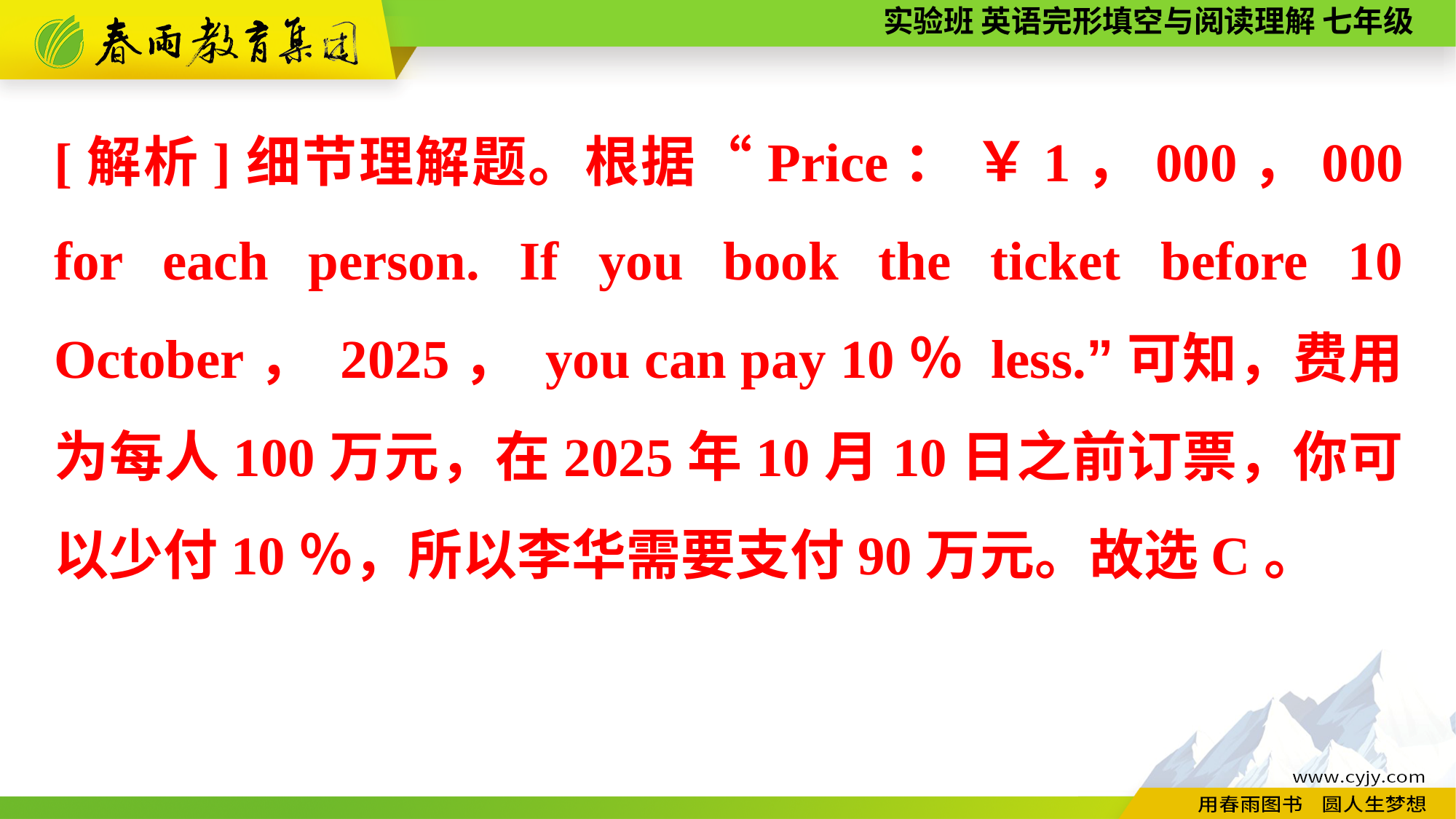

[解析]细节理解题。根据“Price： ￥1，000，000 for each person. If you book the ticket before 10 October， 2025， you can pay 10％ less.”可知，费用为每人100万元，在2025年10月10日之前订票，你可以少付10％，所以李华需要支付90万元。故选C。